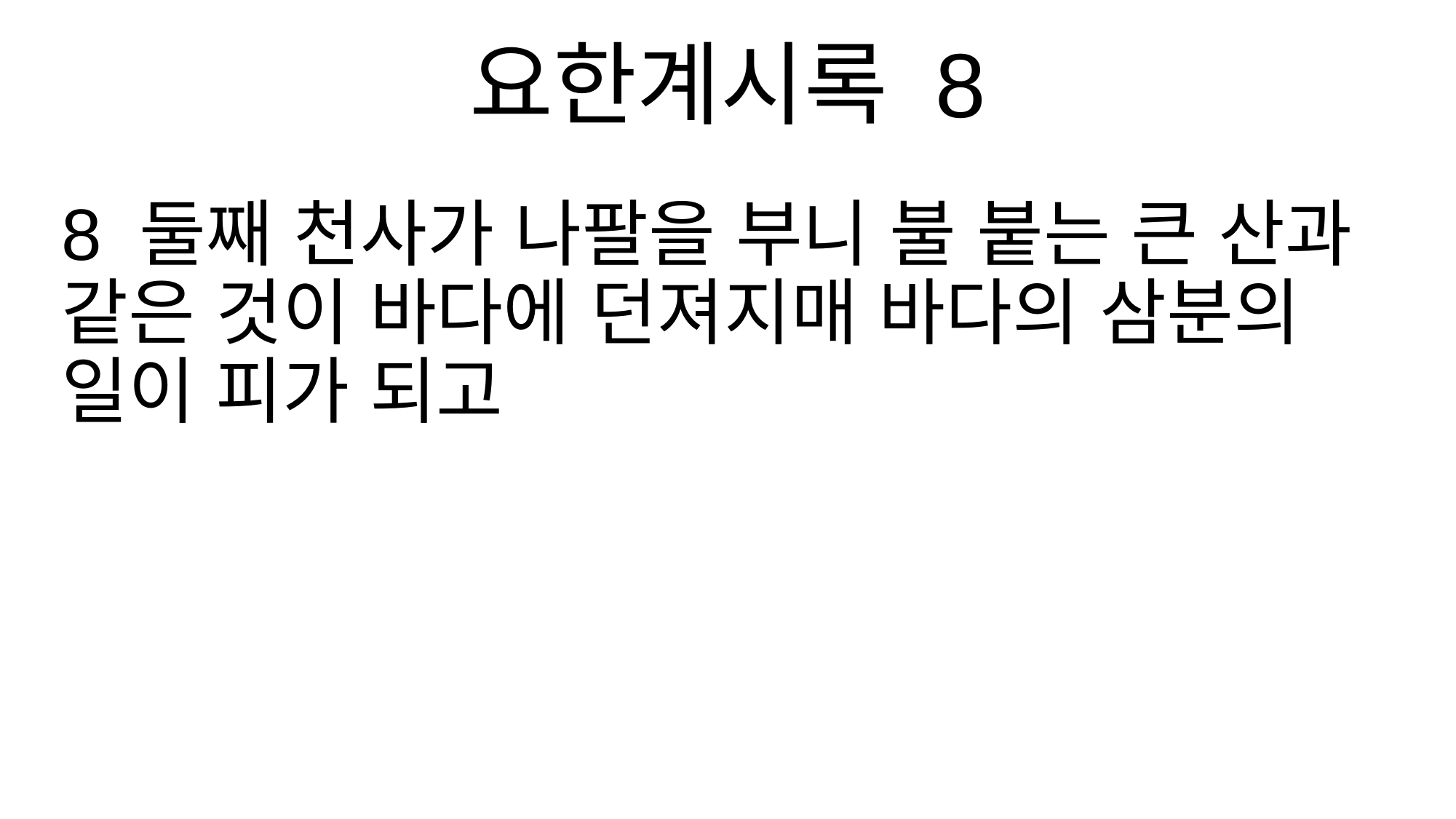

요한계시록 8
8 둘째 천사가 나팔을 부니 불 붙는 큰 산과 같은 것이 바다에 던져지매 바다의 삼분의 일이 피가 되고